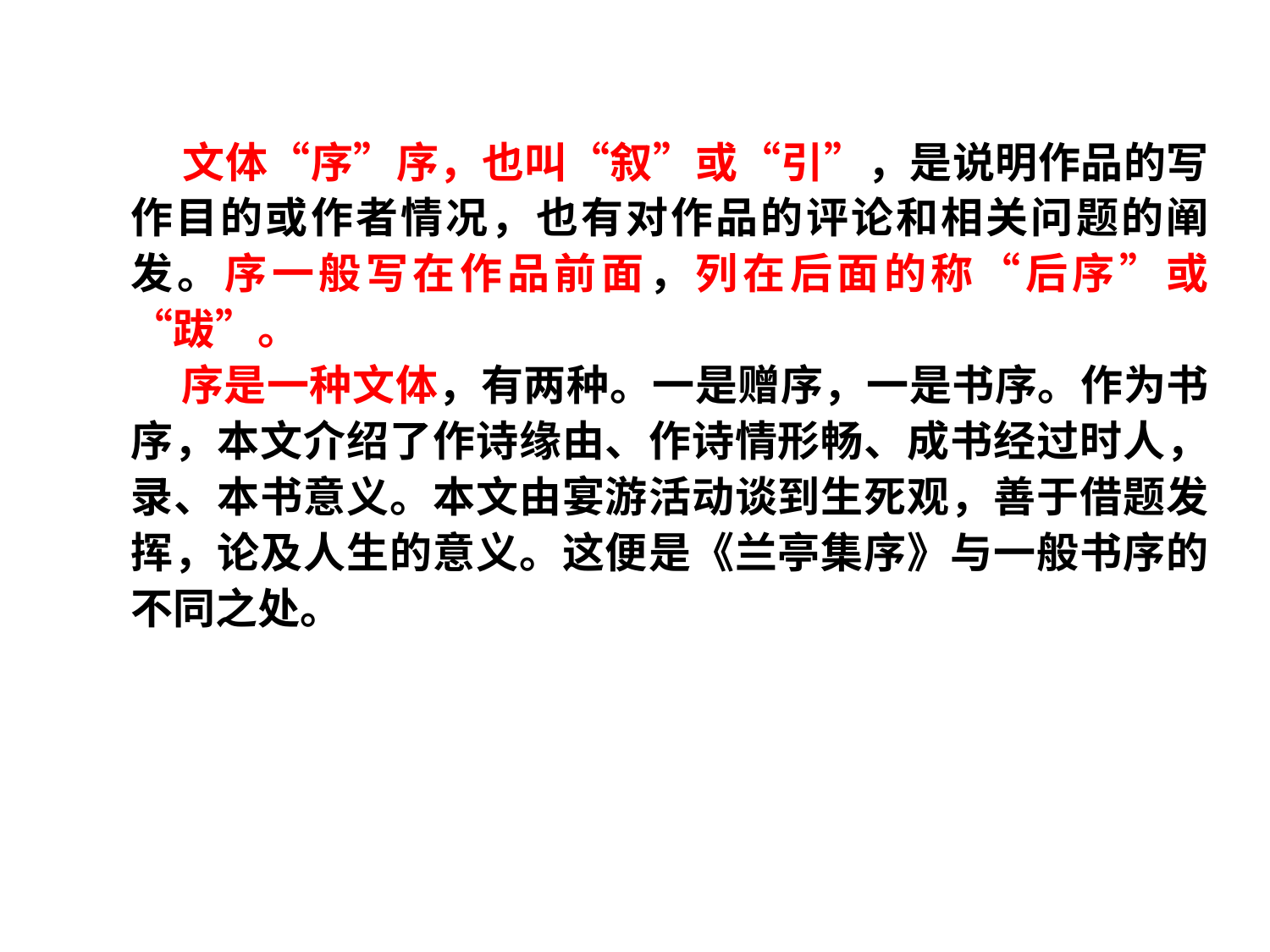

文体“序”序，也叫“叙”或“引”，是说明作品的写作目的或作者情况，也有对作品的评论和相关问题的阐发。序一般写在作品前面，列在后面的称“后序”或“跋”。
    序是一种文体，有两种。一是赠序，一是书序。作为书序，本文介绍了作诗缘由、作诗情形畅、成书经过时人，录、本书意义。本文由宴游活动谈到生死观，善于借题发挥，论及人生的意义。这便是《兰亭集序》与一般书序的不同之处。